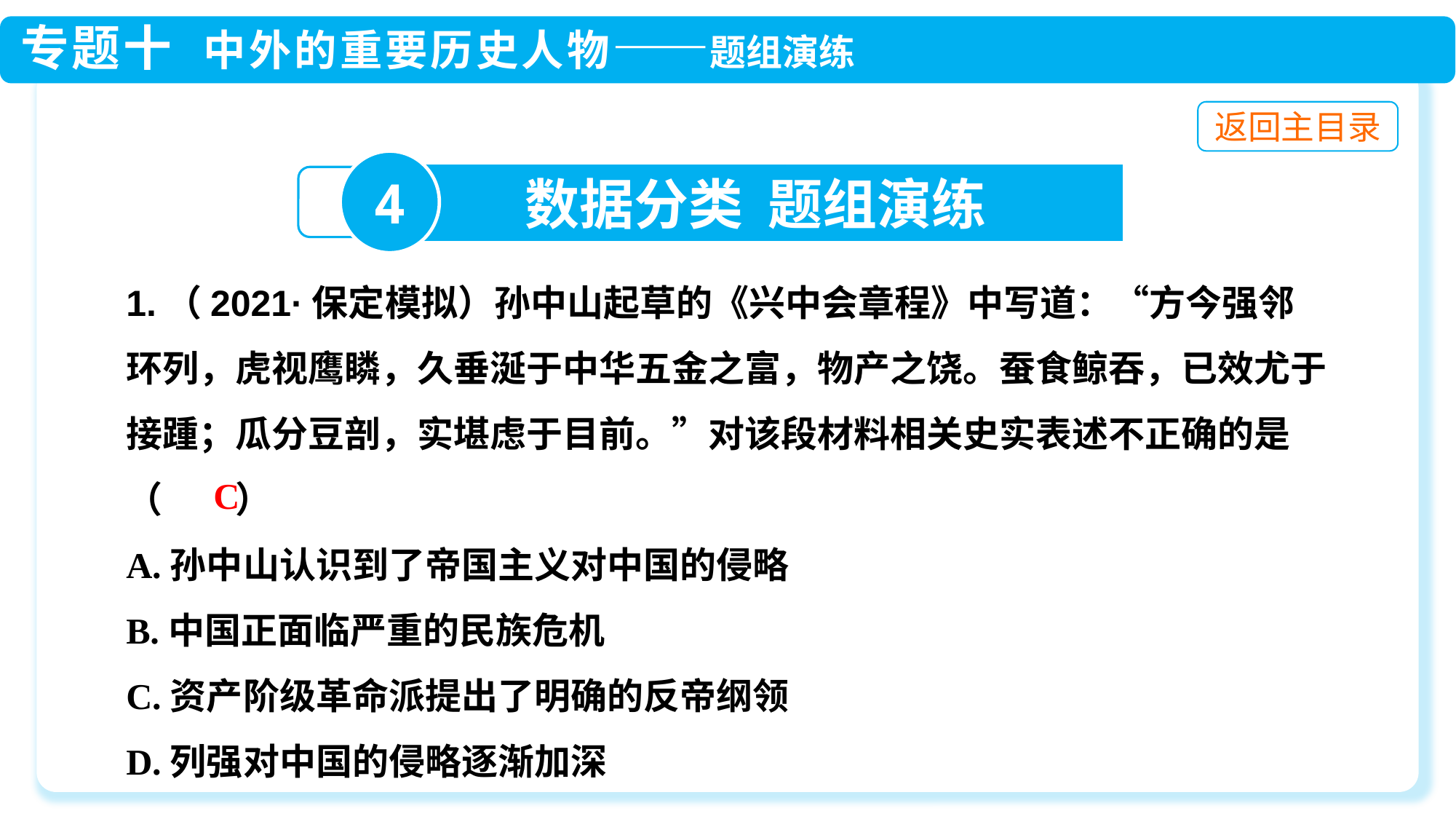

4
数据分类  题组演练

1.（2021·保定模拟）孙中山起草的《兴中会章程》中写道：“方今强邻环列，虎视鹰瞵，久垂涎于中华五金之富，物产之饶。蚕食鲸吞，已效尤于接踵；瓜分豆剖，实堪虑于目前。”对该段材料相关史实表述不正确的是（　　）
A.孙中山认识到了帝国主义对中国的侵略
B.中国正面临严重的民族危机
C.资产阶级革命派提出了明确的反帝纲领
D.列强对中国的侵略逐渐加深
C